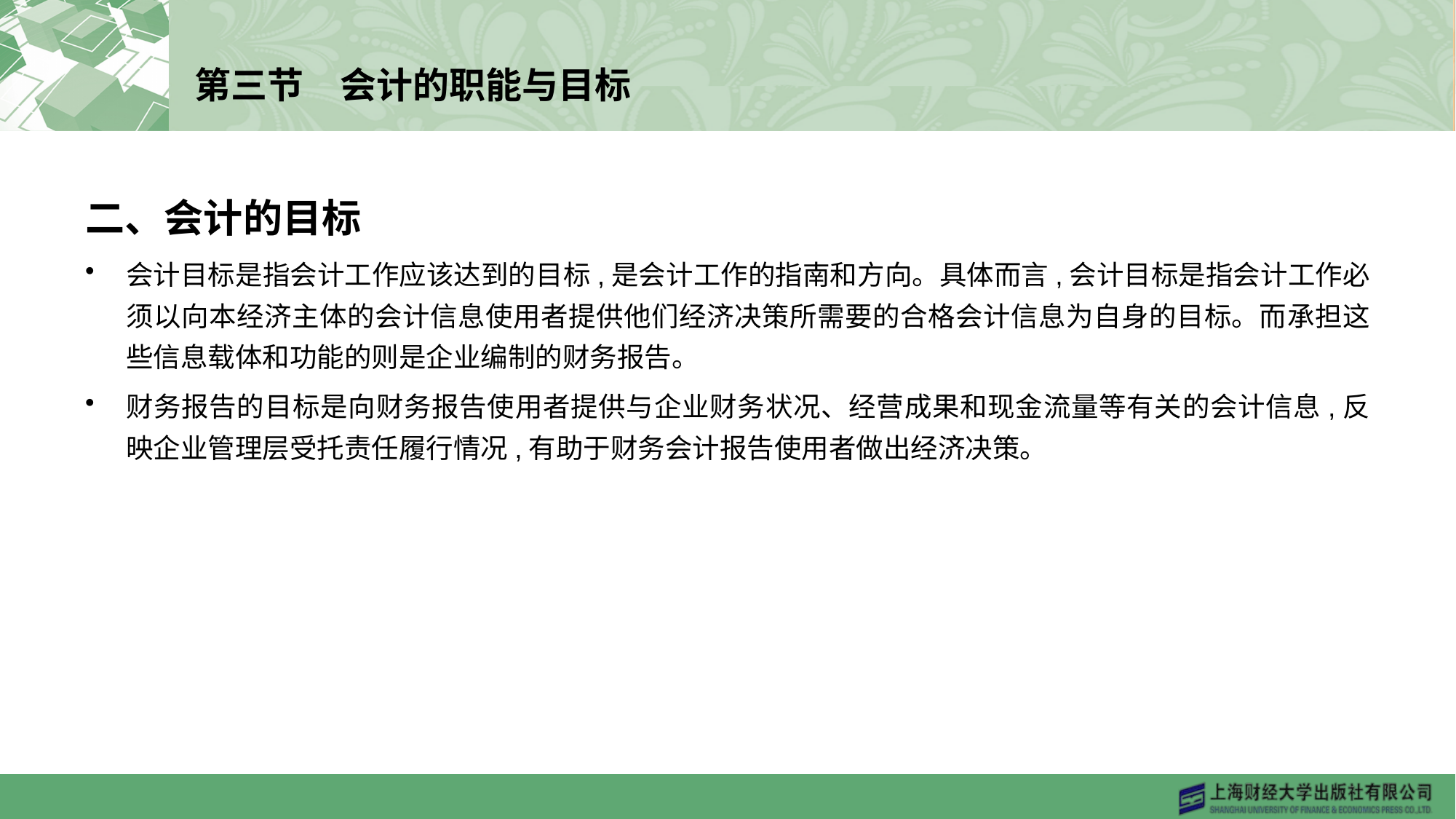

# 第三节　会计的职能与目标
二、会计的目标
会计目标是指会计工作应该达到的目标,是会计工作的指南和方向。具体而言,会计目标是指会计工作必须以向本经济主体的会计信息使用者提供他们经济决策所需要的合格会计信息为自身的目标。而承担这些信息载体和功能的则是企业编制的财务报告。
财务报告的目标是向财务报告使用者提供与企业财务状况、经营成果和现金流量等有关的会计信息,反映企业管理层受托责任履行情况,有助于财务会计报告使用者做出经济决策。